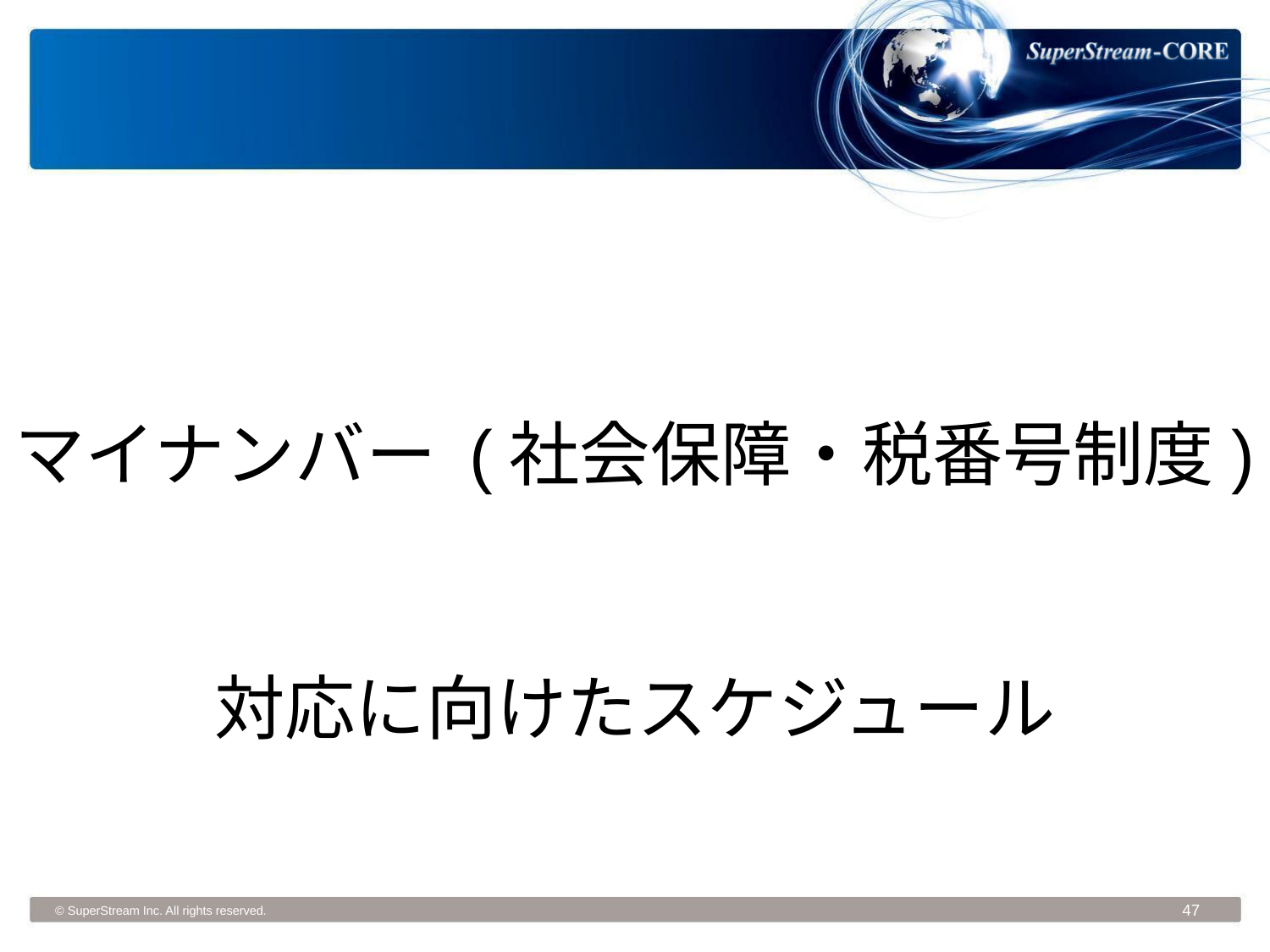

マイナンバー (社会保障・税番号制度)
対応に向けたスケジュール

© SuperStream Inc. All rights reserved.
47